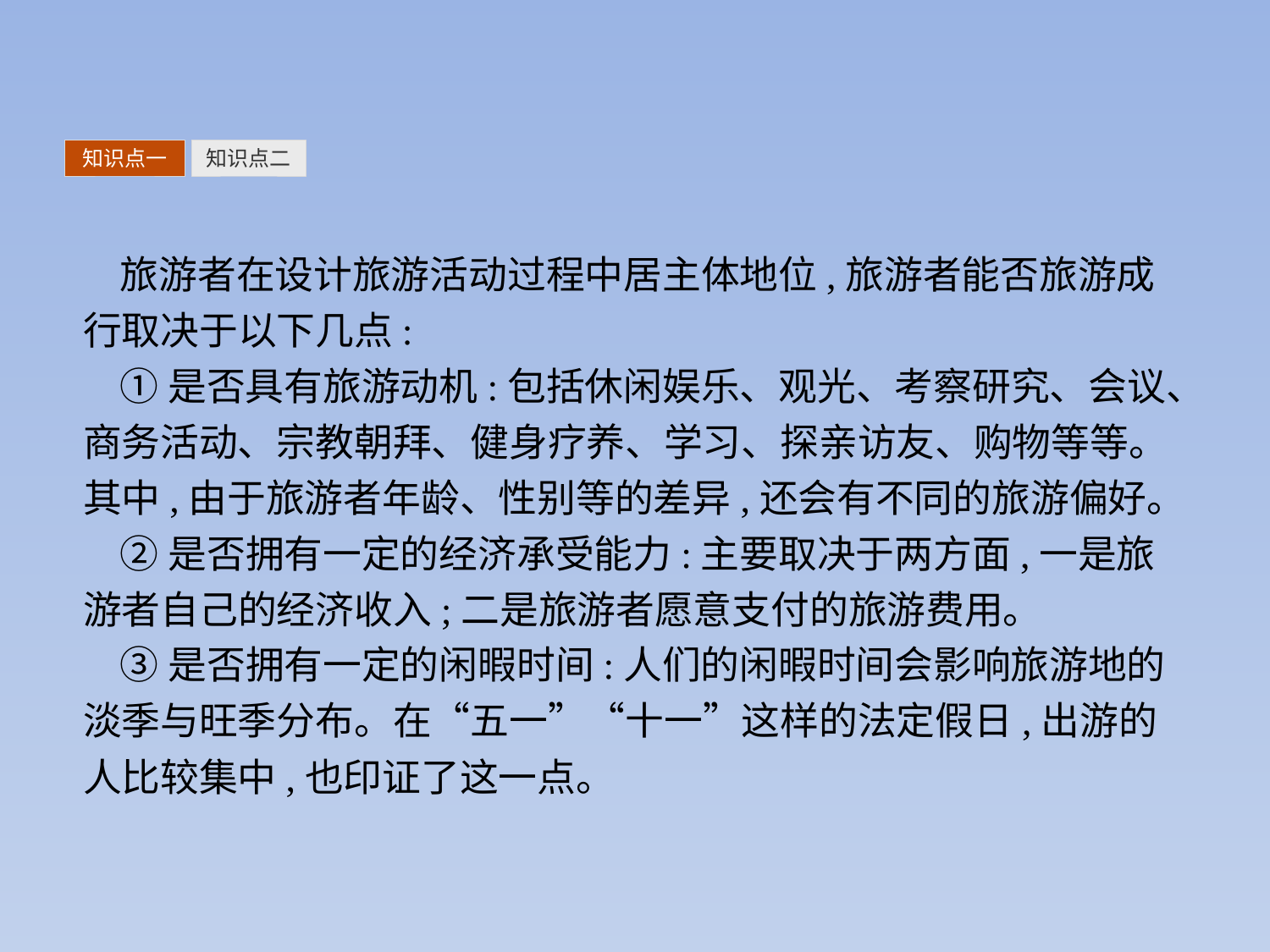

知识点一
知识点二
旅游者在设计旅游活动过程中居主体地位,旅游者能否旅游成行取决于以下几点:
①是否具有旅游动机:包括休闲娱乐、观光、考察研究、会议、商务活动、宗教朝拜、健身疗养、学习、探亲访友、购物等等。其中,由于旅游者年龄、性别等的差异,还会有不同的旅游偏好。
②是否拥有一定的经济承受能力:主要取决于两方面,一是旅游者自己的经济收入;二是旅游者愿意支付的旅游费用。
③是否拥有一定的闲暇时间:人们的闲暇时间会影响旅游地的淡季与旺季分布。在“五一”“十一”这样的法定假日,出游的人比较集中,也印证了这一点。